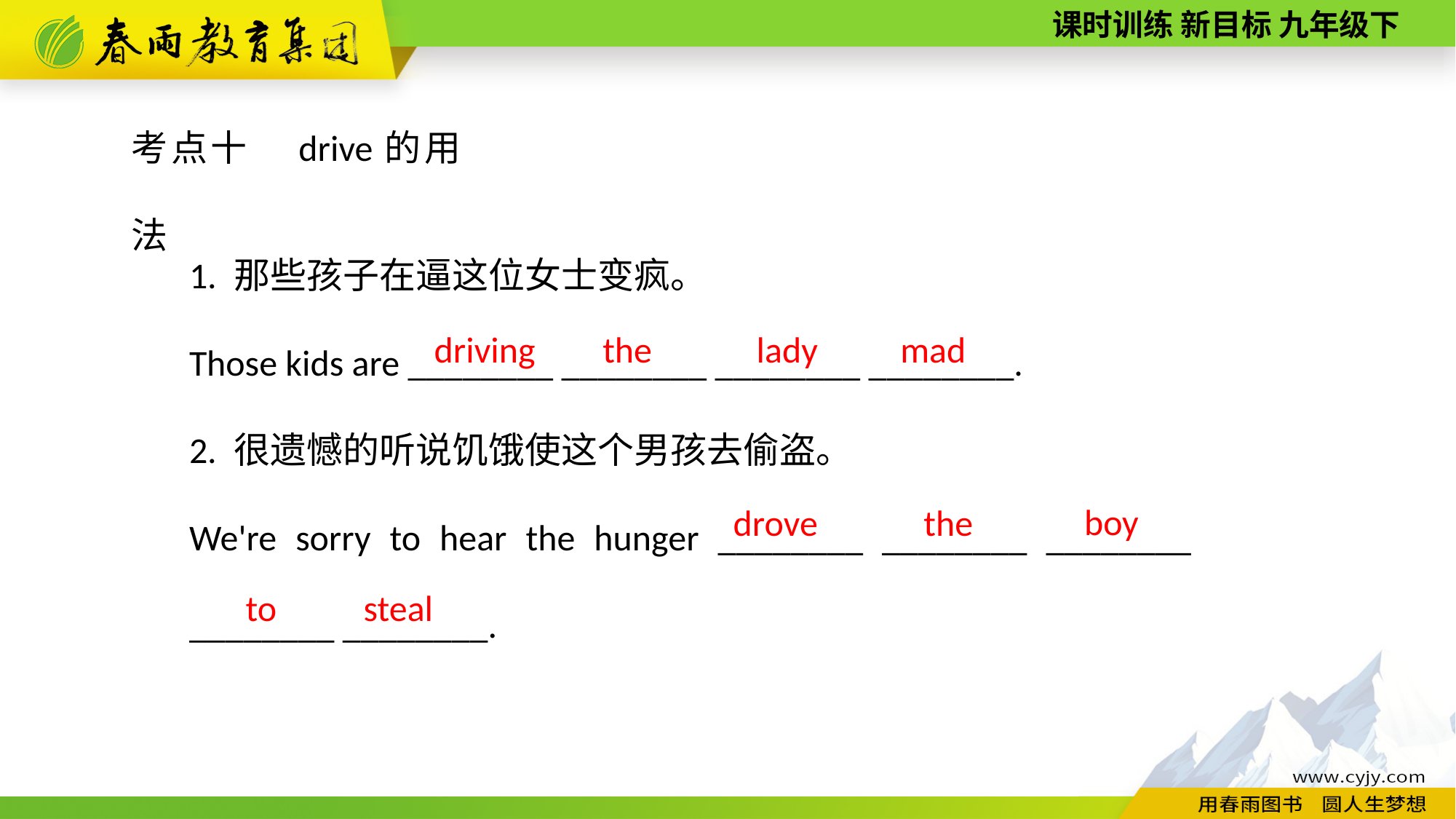

考点十　drive的用法
1. 那些孩子在逼这位女士变疯。
Those kids are ________ ________ ________ ________.
2. 很遗憾的听说饥饿使这个男孩去偷盗。
We're sorry to hear the hunger ________ ________ ________ ________ ________.
lady
mad
driving
the
boy
drove
the
to
steal